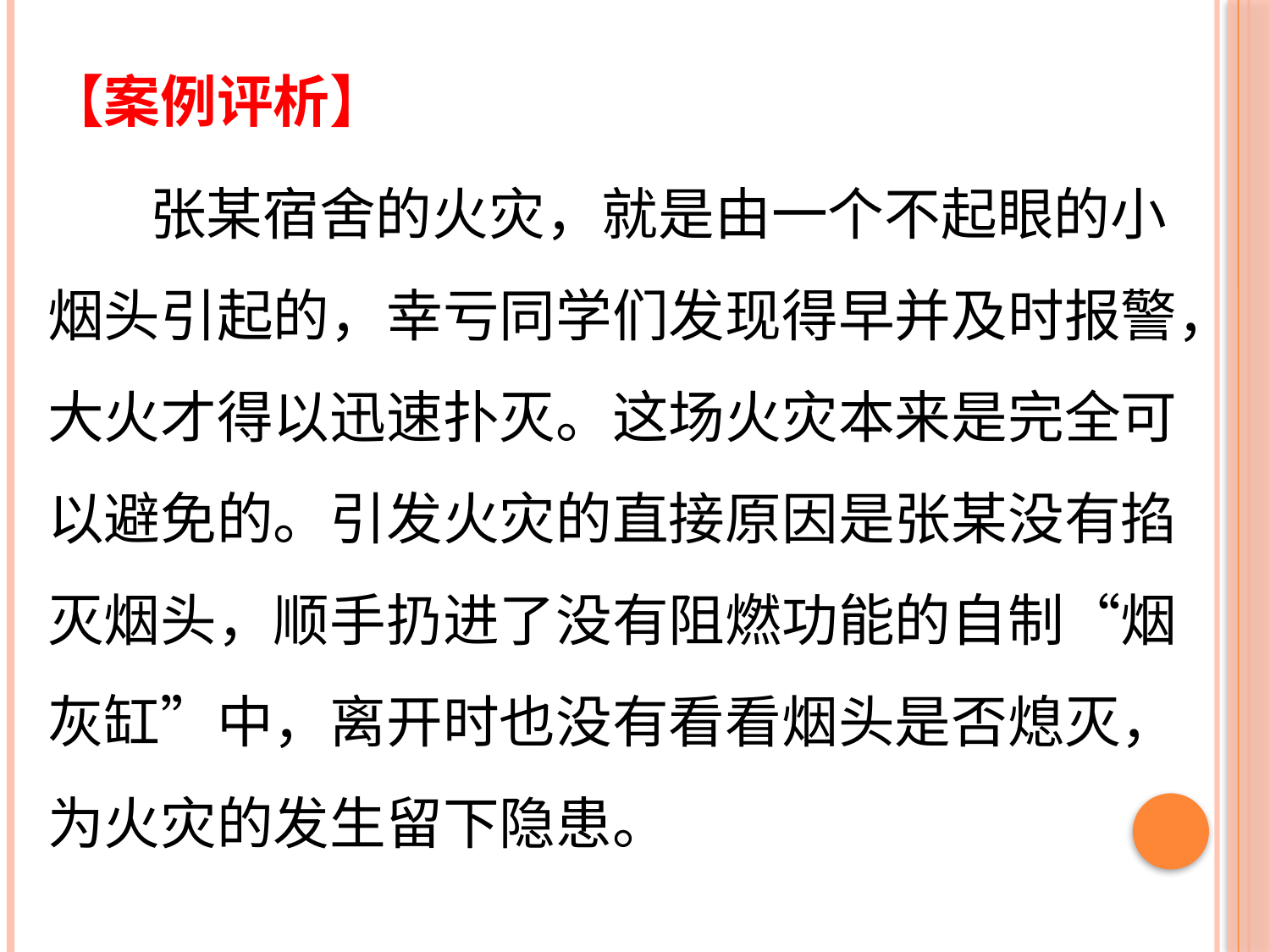

【案例评析】
       张某宿舍的火灾，就是由一个不起眼的小烟头引起的，幸亏同学们发现得早并及时报警，大火才得以迅速扑灭。这场火灾本来是完全可以避免的。引发火灾的直接原因是张某没有掐灭烟头，顺手扔进了没有阻燃功能的自制“烟灰缸”中，离开时也没有看看烟头是否熄灭，为火灾的发生留下隐患。